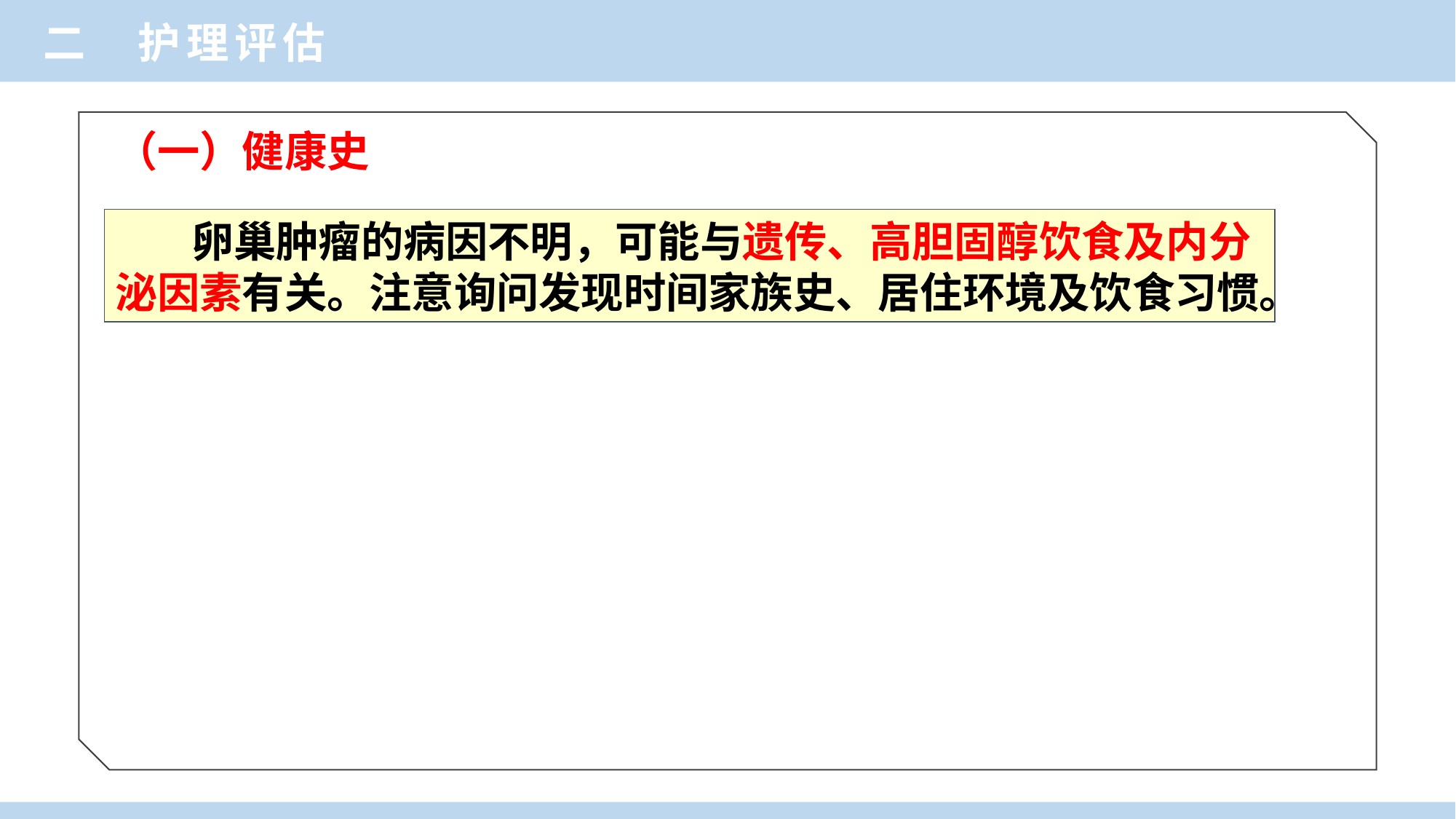

二   护理评估

（一）健康史
       卵巢肿瘤的病因不明，可能与遗传、高胆固醇饮食及内分泌因素有关。注意询问发现时间家族史、居住环境及饮食习惯。